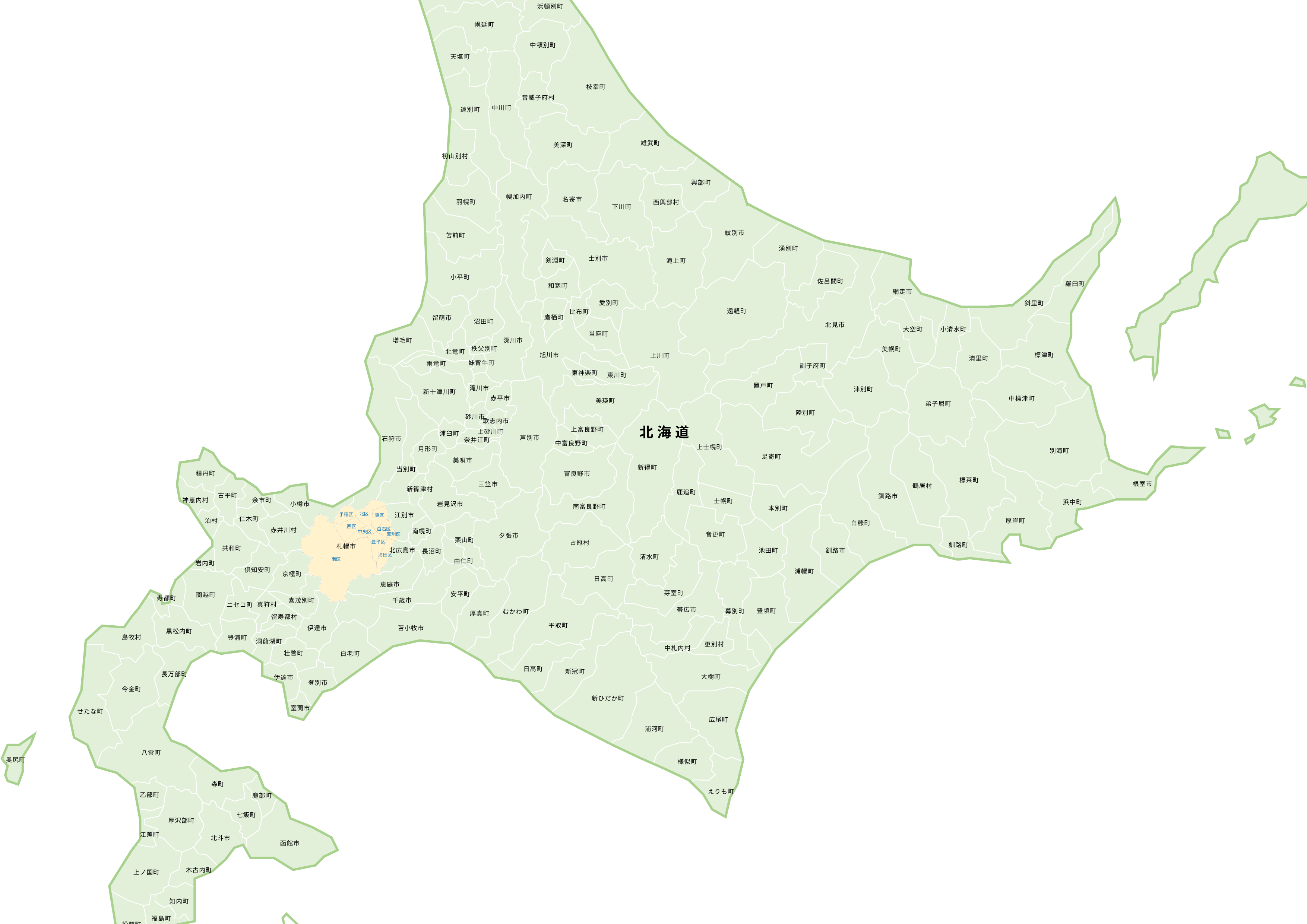

礼文町
稚内市
猿払村
利尻富士町
利尻町
豊富町
浜頓別町
幌延町
中頓別町
天塩町
枝幸町
音威子府村
中川町
遠別町
雄武町
美深町
初山別村
興部町
幌加内町
名寄市
羽幌町
西興部村
下川町
紋別市
苫前町
湧別町
士別市
剣淵町
滝上町
小平町
佐呂間町
羅臼町
和寒町
網走市
愛別町
斜里町
遠軽町
比布町
鷹栖町
留萌市
沼田町
北見市
大空町
小清水町
当麻町
深川市
増毛町
秩父別町
美幌町
北竜町
旭川市
標津町
上川町
清里町
妹背牛町
雨竜町
訓子府町
東神楽町
東川町
置戸町
滝川市
津別町
新十津川町
赤平市
中標津町
美瑛町
弟子屈町
陸別町
砂川市
歌志内市
北 海 道
上富良野町
上砂川町
浦臼町
芦別市
石狩市
奈井江町
中富良野町
上士幌町
月形町
別海町
足寄町
美唄市
新得町
当別町
積丹町
富良野市
標茶町
根室市
三笠市
鶴居村
新篠津村
鹿追町
古平町
釧路市
余市町
神恵内村
士幌町
浜中町
小樽市
岩見沢市

南富良野町
本別町
北区
手稲区
東区
西区
白石区
中央区
厚別区
豊平区
清田区
南区
江別市
仁木町
泊村
厚岸町
白糠町
赤井川村
南幌町
音更町
夕張市
栗山町
占冠村
釧路町
札幌市
共和町
北広島市
池田町
釧路市
長沼町
清水町
由仁町
岩内町
倶知安町
浦幌町
京極町
日高町
恵庭市
芽室町
安平町
蘭越町
寿都町
千歳市
喜茂別町
真狩村
ニセコ町
帯広市
豊頃町
幕別町
むかわ町
厚真町
留寿都村
平取町
苫小牧市
伊達市
黒松内町
島牧村
豊浦町
洞爺湖町
更別村
中札内村
壮瞥町
白老町
日高町
新冠町
長万部町
大樹町
伊達市
登別市
今金町
新ひだか町
室蘭市
せたな町
広尾町
浦河町
八雲町
奥尻町
様似町
森町
えりも町
乙部町
鹿部町
七飯町
厚沢部町
江差町
北斗市
函館市
木古内町
上ノ国町
知内町
福島町
松前町
青　森